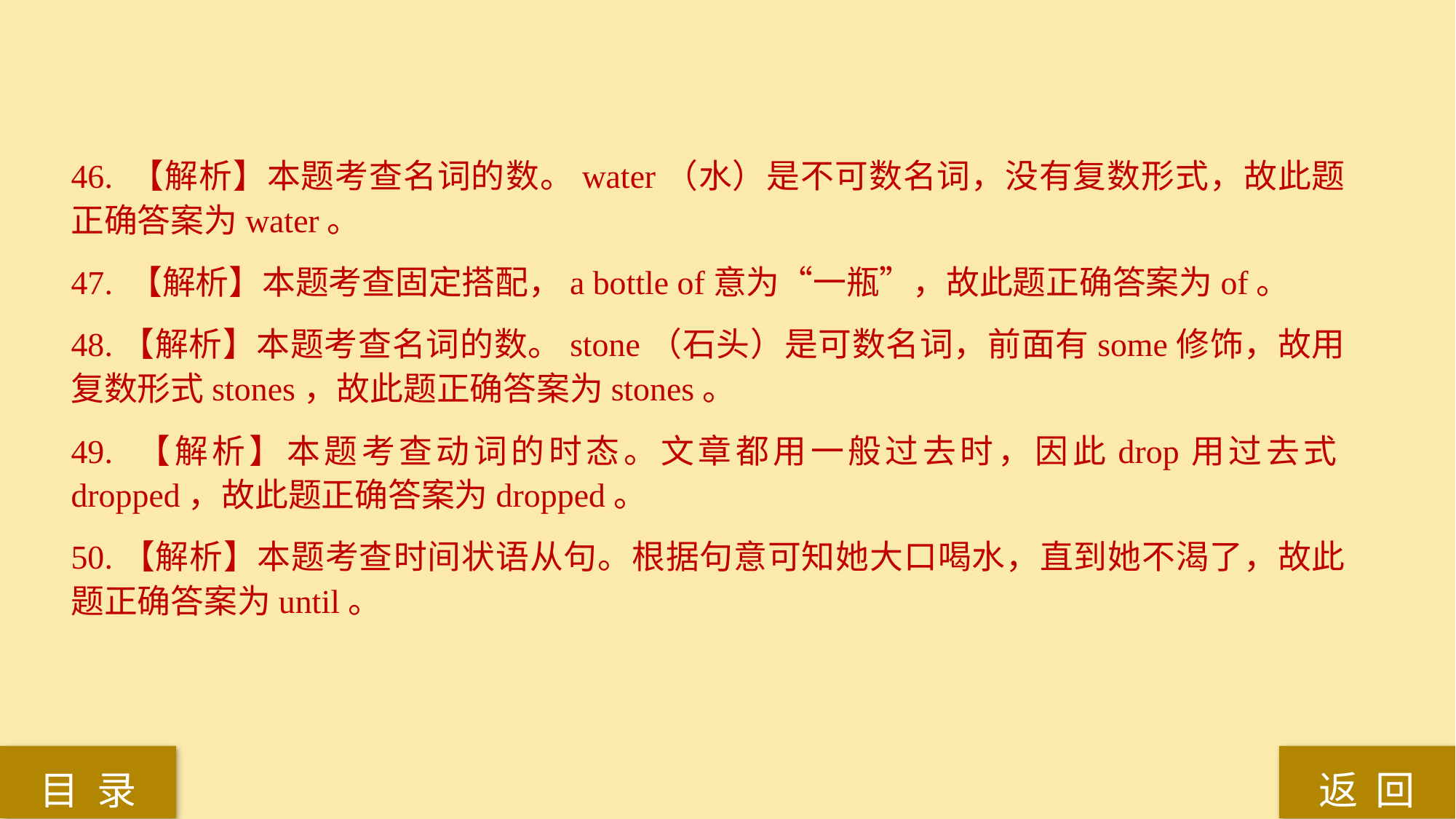

46. 【解析】本题考查名词的数。water（水）是不可数名词，没有复数形式，故此题正确答案为water。
47. 【解析】本题考查固定搭配，a bottle of意为“一瓶”，故此题正确答案为of。
48.【解析】本题考查名词的数。stone（石头）是可数名词，前面有some修饰，故用复数形式stones，故此题正确答案为stones。
49. 【解析】本题考查动词的时态。文章都用一般过去时，因此drop用过去式dropped，故此题正确答案为dropped。
50.【解析】本题考查时间状语从句。根据句意可知她大口喝水，直到她不渴了，故此题正确答案为until。
返  回